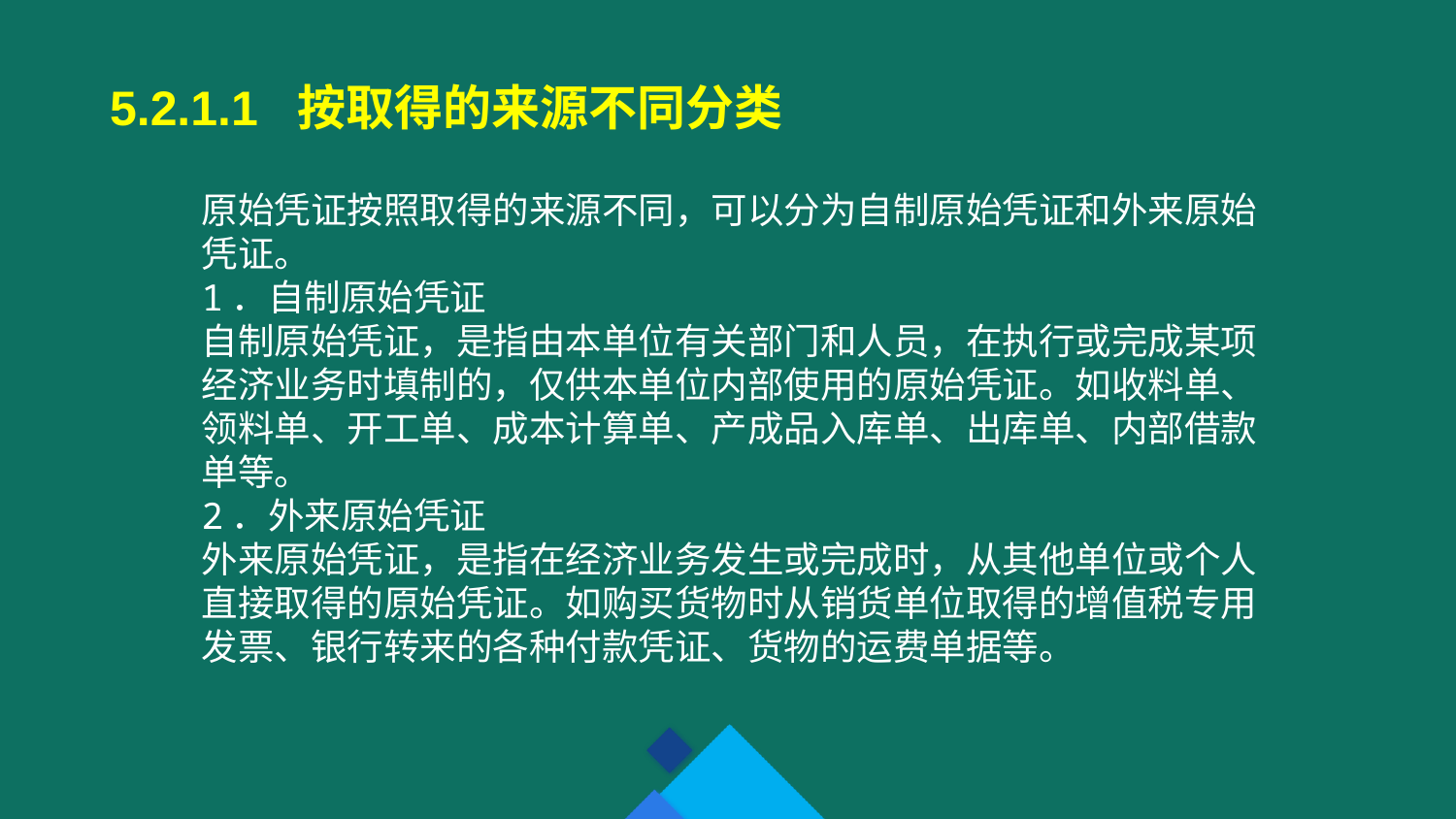

5.2.1.1  按取得的来源不同分类
原始凭证按照取得的来源不同，可以分为自制原始凭证和外来原始凭证。
1．自制原始凭证
自制原始凭证，是指由本单位有关部门和人员，在执行或完成某项经济业务时填制的，仅供本单位内部使用的原始凭证。如收料单、领料单、开工单、成本计算单、产成品入库单、出库单、内部借款单等。
2．外来原始凭证
外来原始凭证，是指在经济业务发生或完成时，从其他单位或个人直接取得的原始凭证。如购买货物时从销货单位取得的增值税专用发票、银行转来的各种付款凭证、货物的运费单据等。